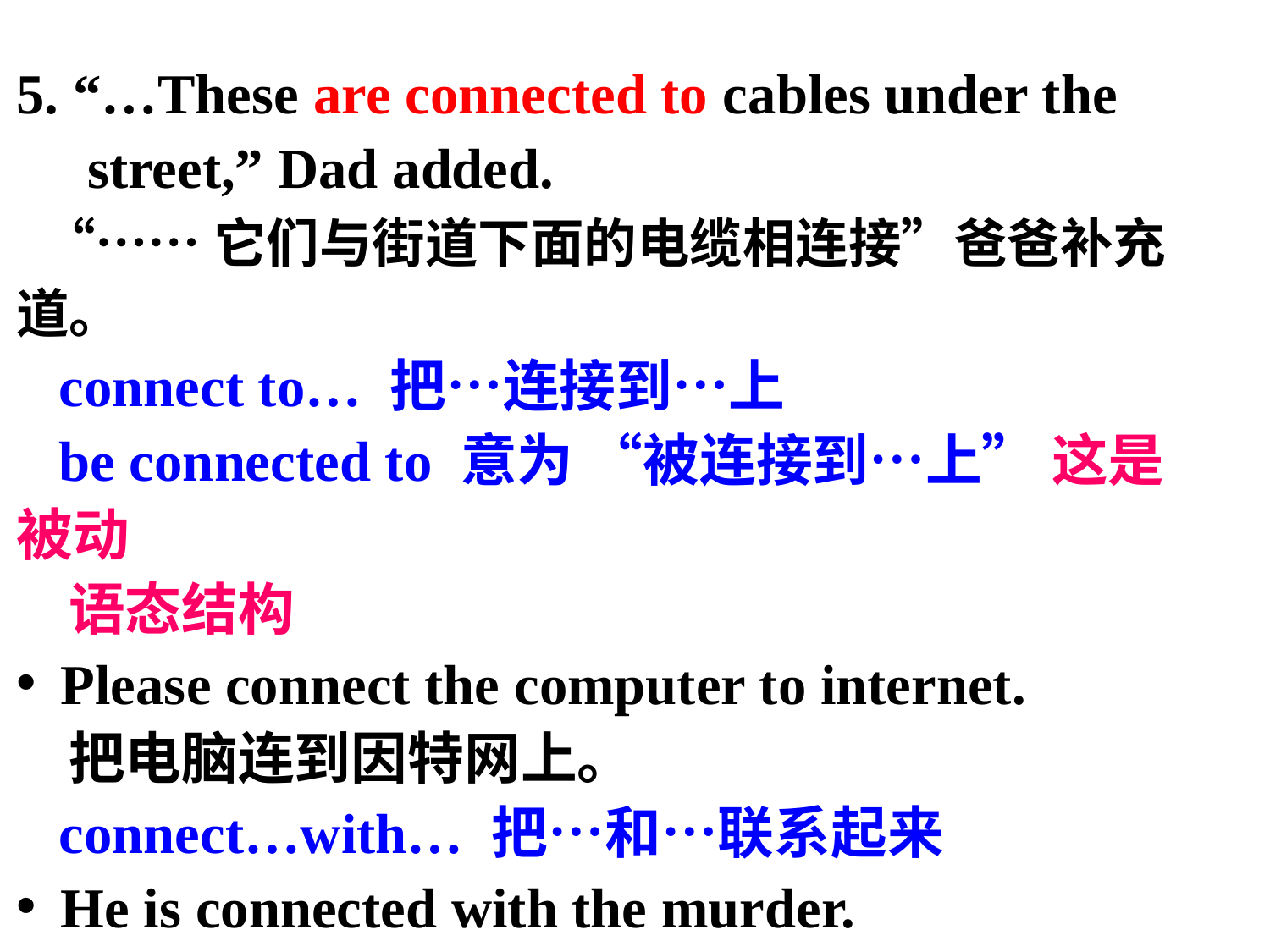

5. “…These are connected to cables under the
     street,” Dad added.
  “……它们与街道下面的电缆相连接”爸爸补充道。
   connect to… 把…连接到…上
   be connected to 意为 “被连接到…上” 这是被动
   语态结构
 Please connect the computer to internet.
   把电脑连到因特网上。
   connect…with… 把…和…联系起来
 He is connected with the murder.
  那件谋杀案和他有关。